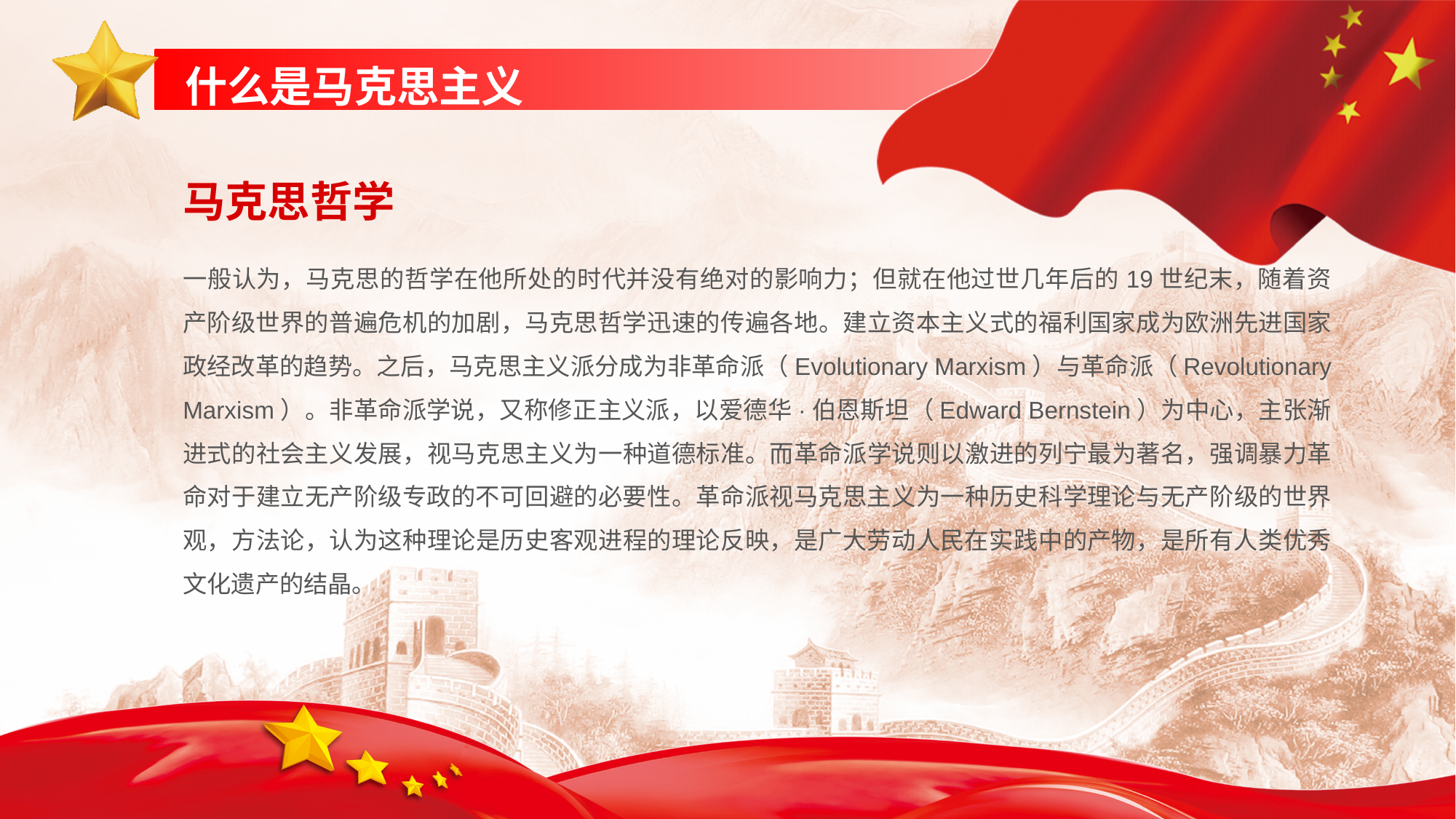

什么是马克思主义
马克思哲学
一般认为，马克思的哲学在他所处的时代并没有绝对的影响力；但就在他过世几年后的19世纪末，随着资产阶级世界的普遍危机的加剧，马克思哲学迅速的传遍各地。建立资本主义式的福利国家成为欧洲先进国家政经改革的趋势。之后，马克思主义派分成为非革命派（Evolutionary Marxism）与革命派（Revolutionary Marxism）。非革命派学说，又称修正主义派，以爱德华·伯恩斯坦（Edward Bernstein）为中心，主张渐进式的社会主义发展，视马克思主义为一种道德标准。而革命派学说则以激进的列宁最为著名，强调暴力革命对于建立无产阶级专政的不可回避的必要性。革命派视马克思主义为一种历史科学理论与无产阶级的世界观，方法论，认为这种理论是历史客观进程的理论反映，是广大劳动人民在实践中的产物，是所有人类优秀文化遗产的结晶。